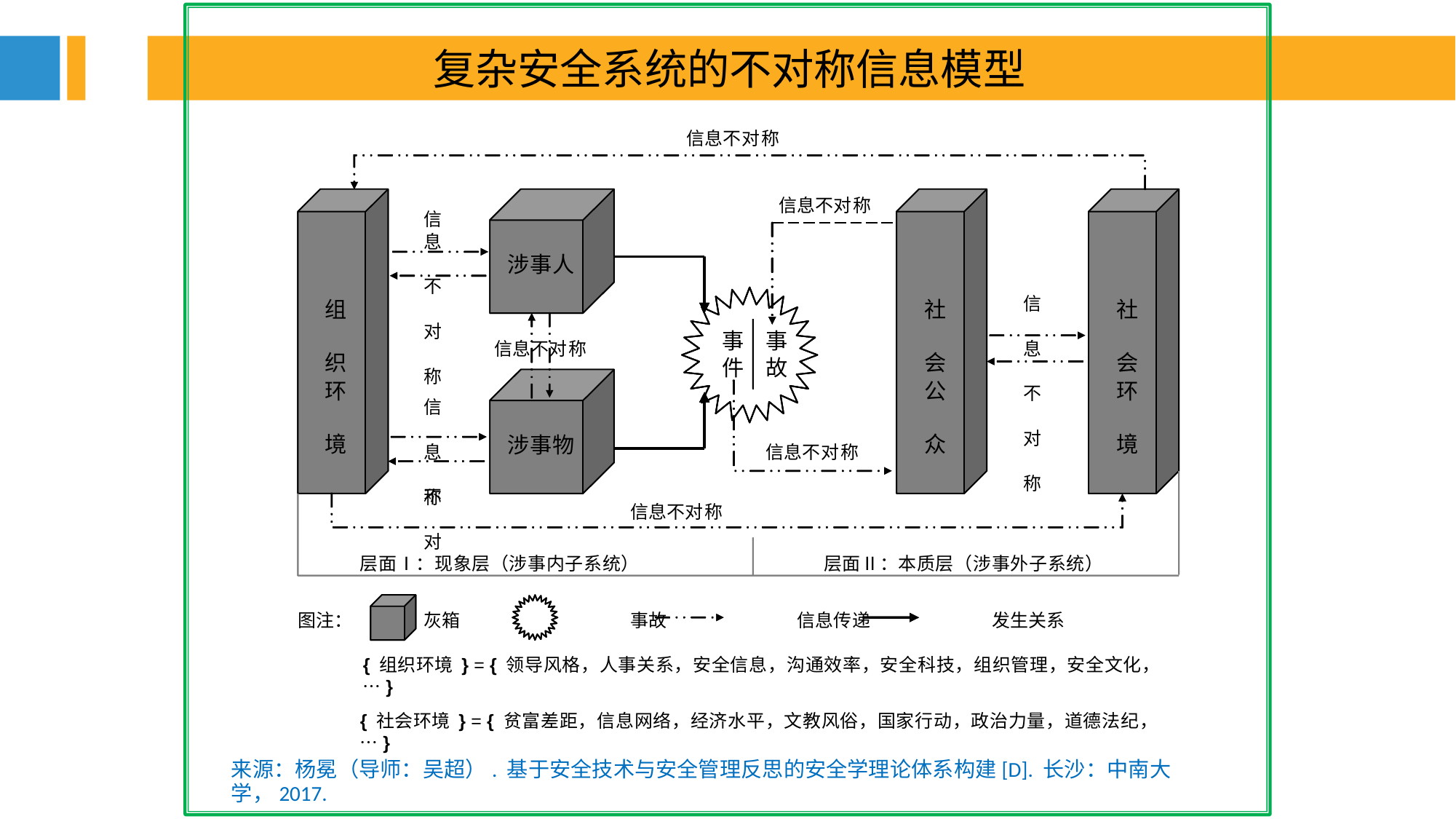

复杂安全系统的不对称信息模型
信息不对称

信息不对称
信
息  不  对  称

涉事人

信  息  不  对  称
组  织
环  境
社  会
公  众
社  会
环  境

事	事
件	故

信息不对称

信  息  不  对

涉事物

信息不对称

称

信息不对称

层面Ⅰ：现象层（涉事内子系统）
层面Ⅱ：本质层（涉事外子系统）

图注：
灰箱	事故	信息传递	发生关系

{ 组织环境 } = { 领导风格，人事关系，安全信息，沟通效率，安全科技，组织管理，安全文化，…}
{ 社会环境 } = { 贫富差距，信息网络，经济水平，文教风俗，国家行动，政治力量，道德法纪，…}

来源：杨冕（导师：吴超）. 基于安全技术与安全管理反思的安全学理论体系构建[D]. 长沙：中南大学，2017.